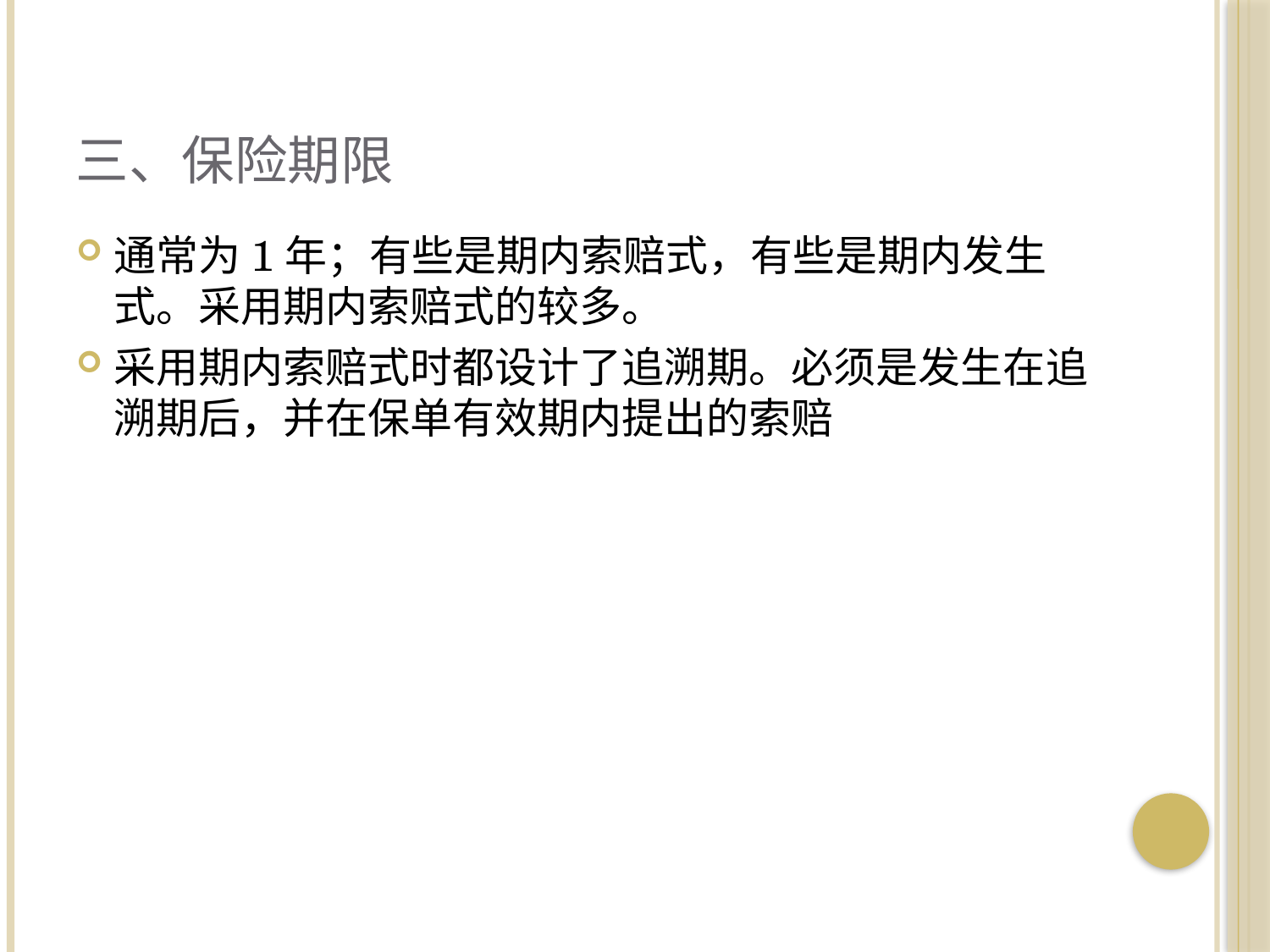

# 三、保险期限
通常为1年；有些是期内索赔式，有些是期内发生式。采用期内索赔式的较多。
采用期内索赔式时都设计了追溯期。必须是发生在追溯期后，并在保单有效期内提出的索赔